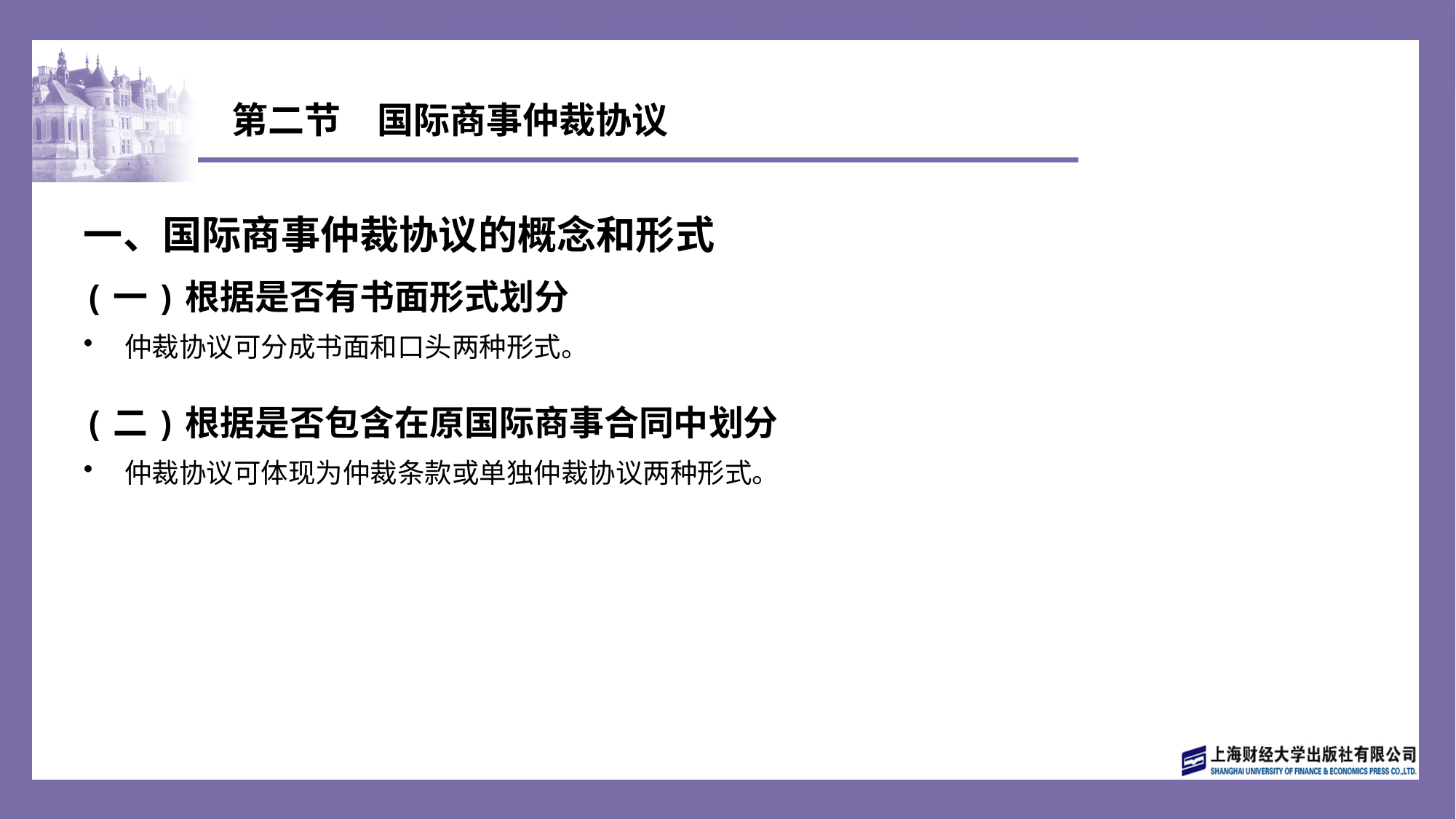

# 第二节　国际商事仲裁协议
一、国际商事仲裁协议的概念和形式
(一)根据是否有书面形式划分
仲裁协议可分成书面和口头两种形式。
(二)根据是否包含在原国际商事合同中划分
仲裁协议可体现为仲裁条款或单独仲裁协议两种形式。